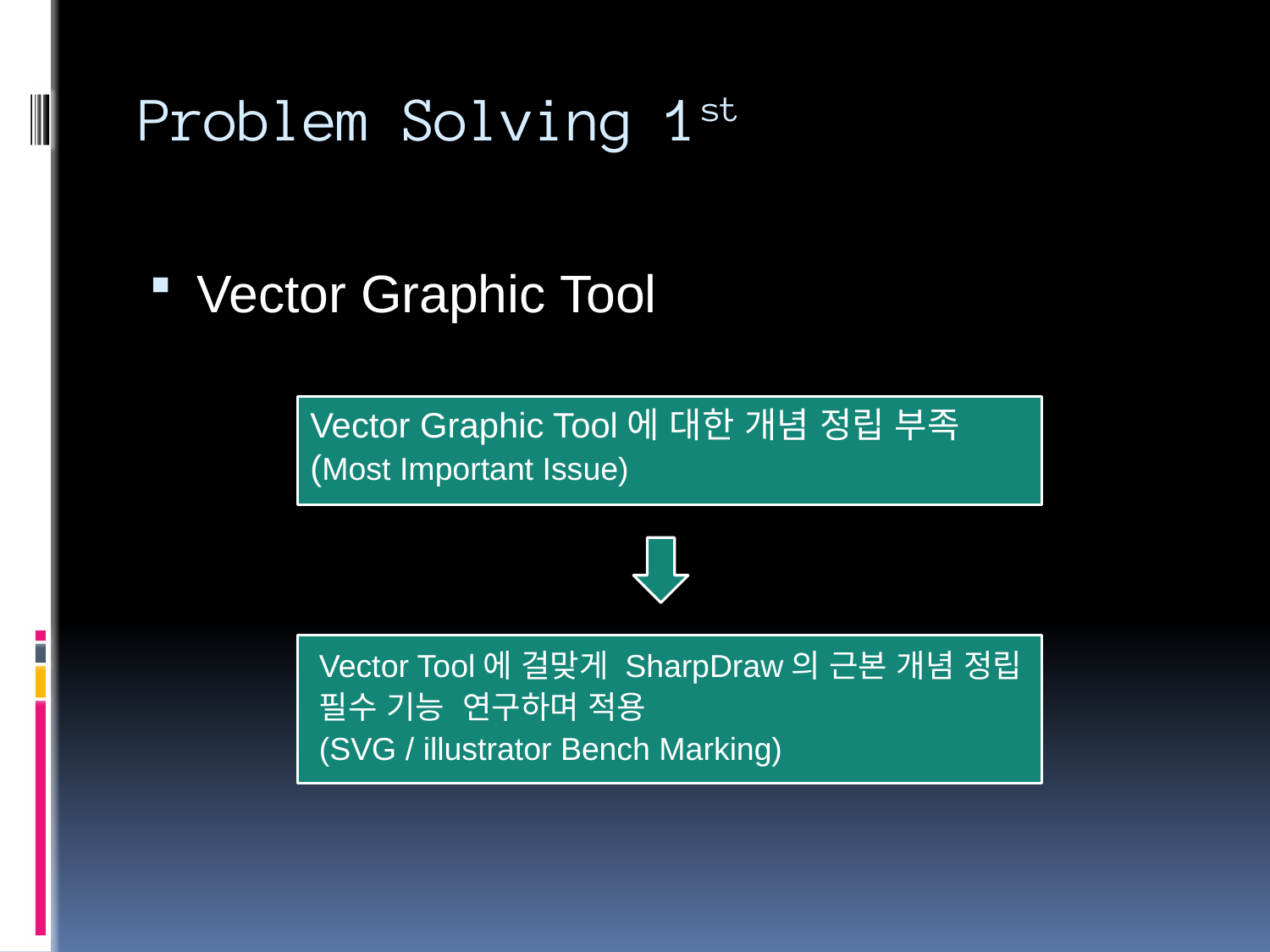

# Problem Solving 1st
Vector Graphic Tool

Vector Graphic Tool에 대한 개념 정립 부족
(Most Important Issue)

 Vector Tool에 걸맞게 SharpDraw의 근본 개념 정립  필수 기능  연구하며 적용
 (SVG / illustrator Bench Marking)